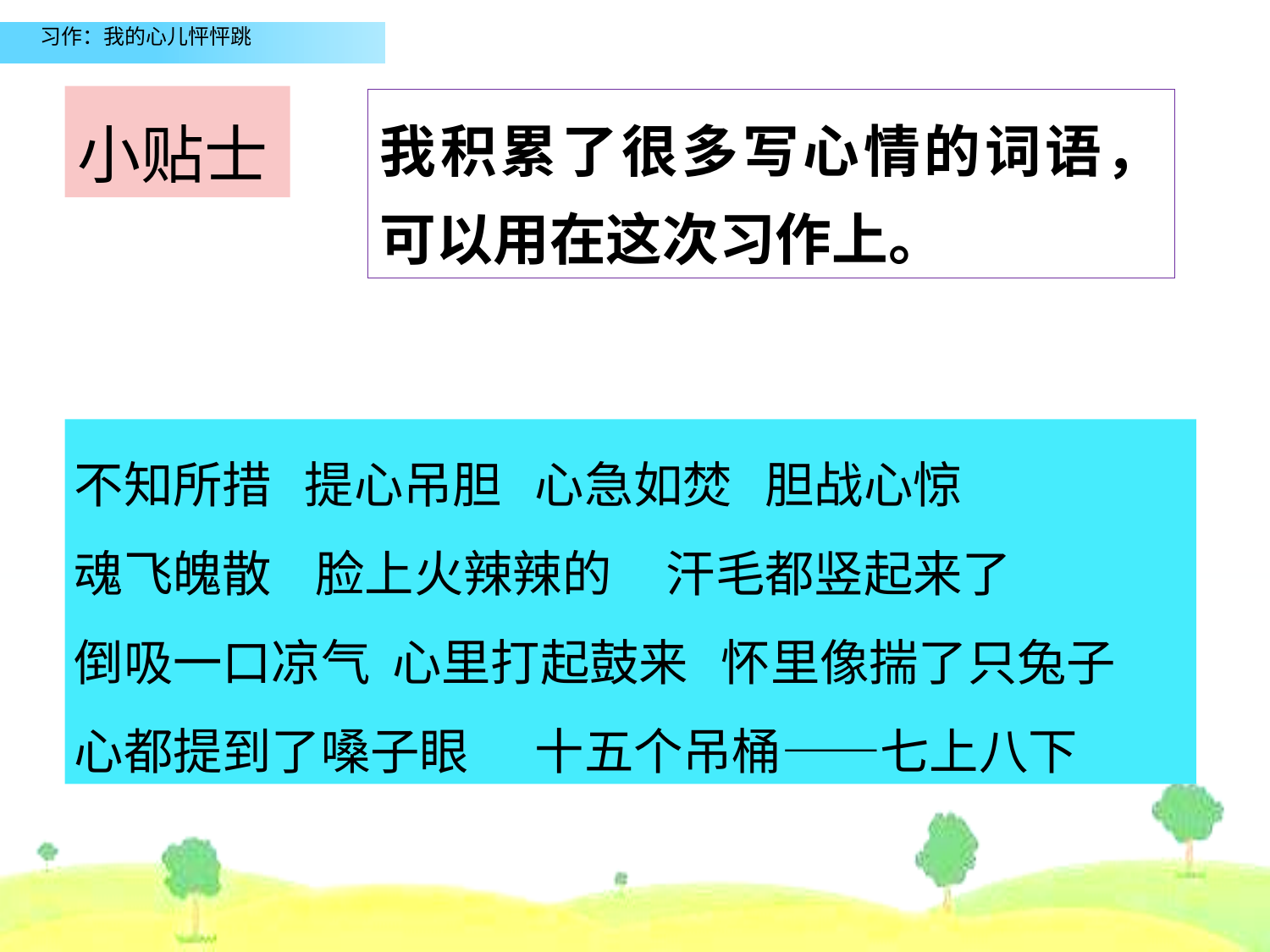

小贴士
我积累了很多写心情的词语，可以用在这次习作上。

不知所措   提心吊胆   心急如焚   胆战心惊
魂飞魄散    脸上火辣辣的     汗毛都竖起来了
倒吸一口凉气  心里打起鼓来   怀里像揣了只兔子  心都提到了嗓子眼      十五个吊桶——七上八下